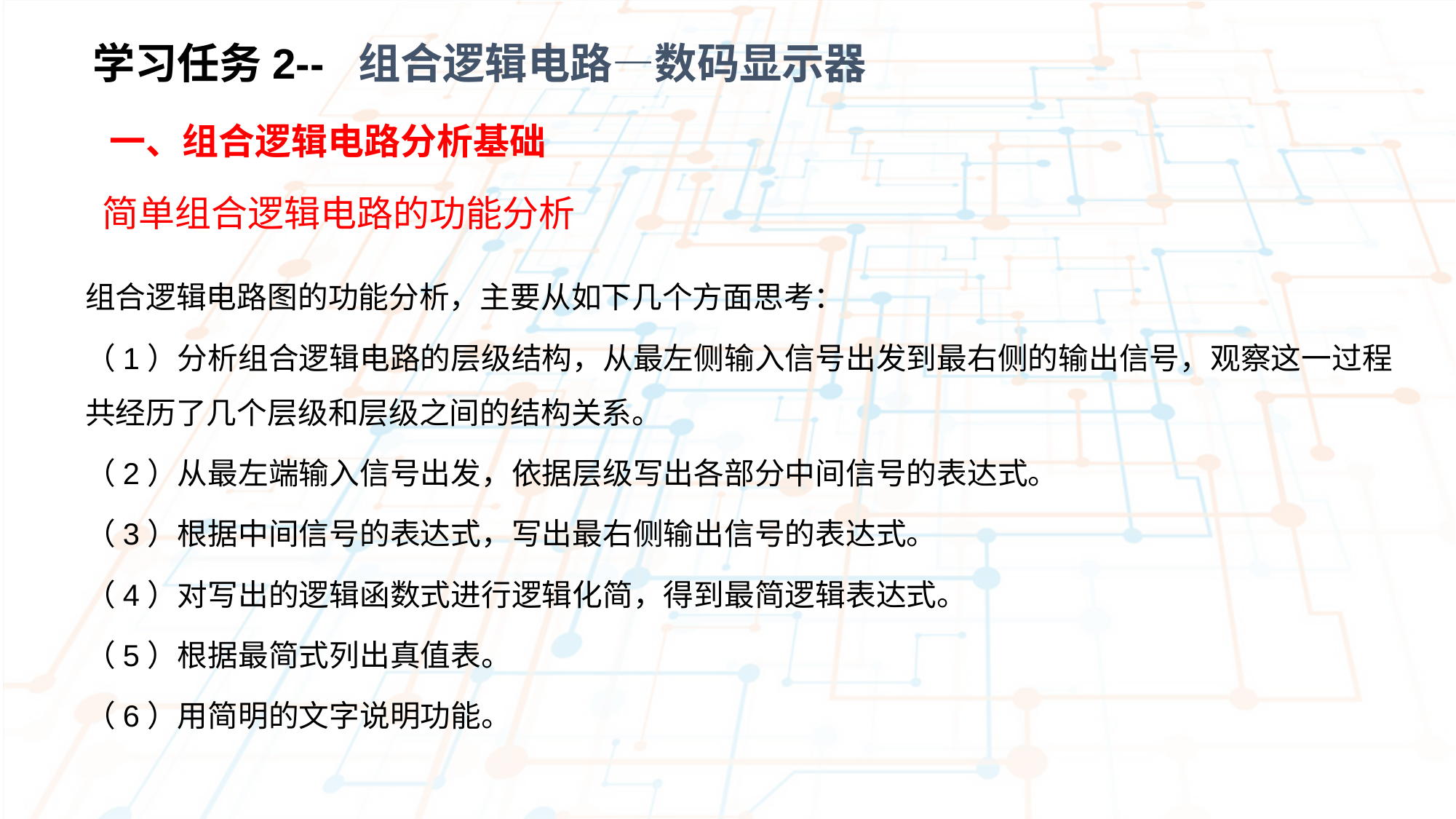

学习任务2--  组合逻辑电路—数码显示器
 一、组合逻辑电路分析基础

简单组合逻辑电路的功能分析
组合逻辑电路图的功能分析，主要从如下几个方面思考：
（1）分析组合逻辑电路的层级结构，从最左侧输入信号出发到最右侧的输出信号，观察这一过程共经历了几个层级和层级之间的结构关系。
（2）从最左端输入信号出发，依据层级写出各部分中间信号的表达式。
（3）根据中间信号的表达式，写出最右侧输出信号的表达式。
（4）对写出的逻辑函数式进行逻辑化简，得到最简逻辑表达式。
（5）根据最简式列出真值表。
（6）用简明的文字说明功能。